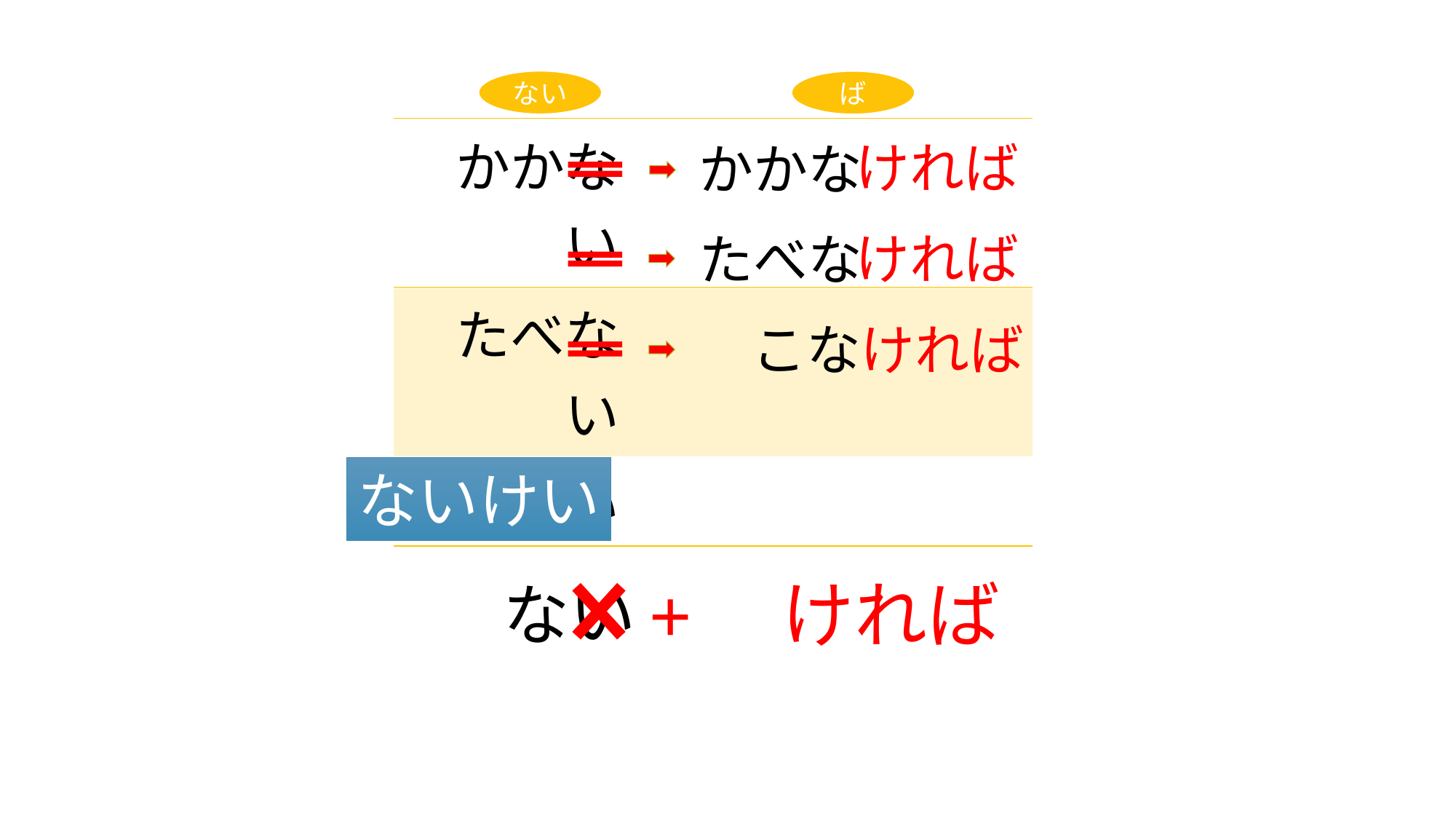

ない
ば
| かかない |  |  |
| --- | --- | --- |
| たべない |  |  |
| こない |  |  |
ければ
かかな

ければ
たべな

こな
ければ

ないけい
+　ければ

ない